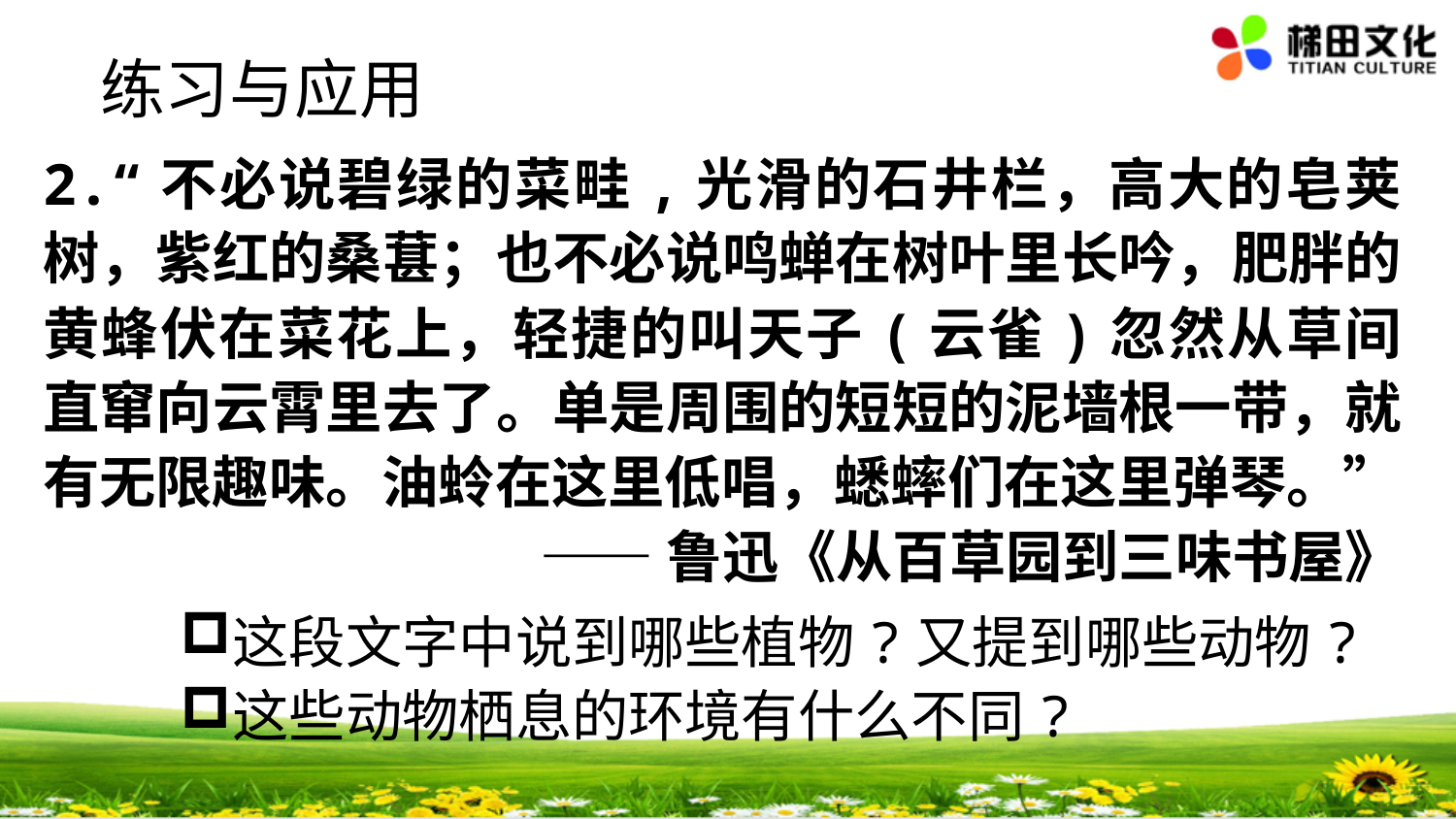

练习与应用
2.“不必说碧绿的菜畦,光滑的石井栏，高大的皂荚树，紫红的桑葚；也不必说鸣蝉在树叶里长吟，肥胖的黄蜂伏在菜花上，轻捷的叫天子(云雀)忽然从草间直窜向云霄里去了。单是周围的短短的泥墙根一带，就有无限趣味。油蛉在这里低唱，蟋蟀们在这里弹琴。”
——鲁迅《从百草园到三味书屋》
这段文字中说到哪些植物?又提到哪些动物?
这些动物栖息的环境有什么不同?